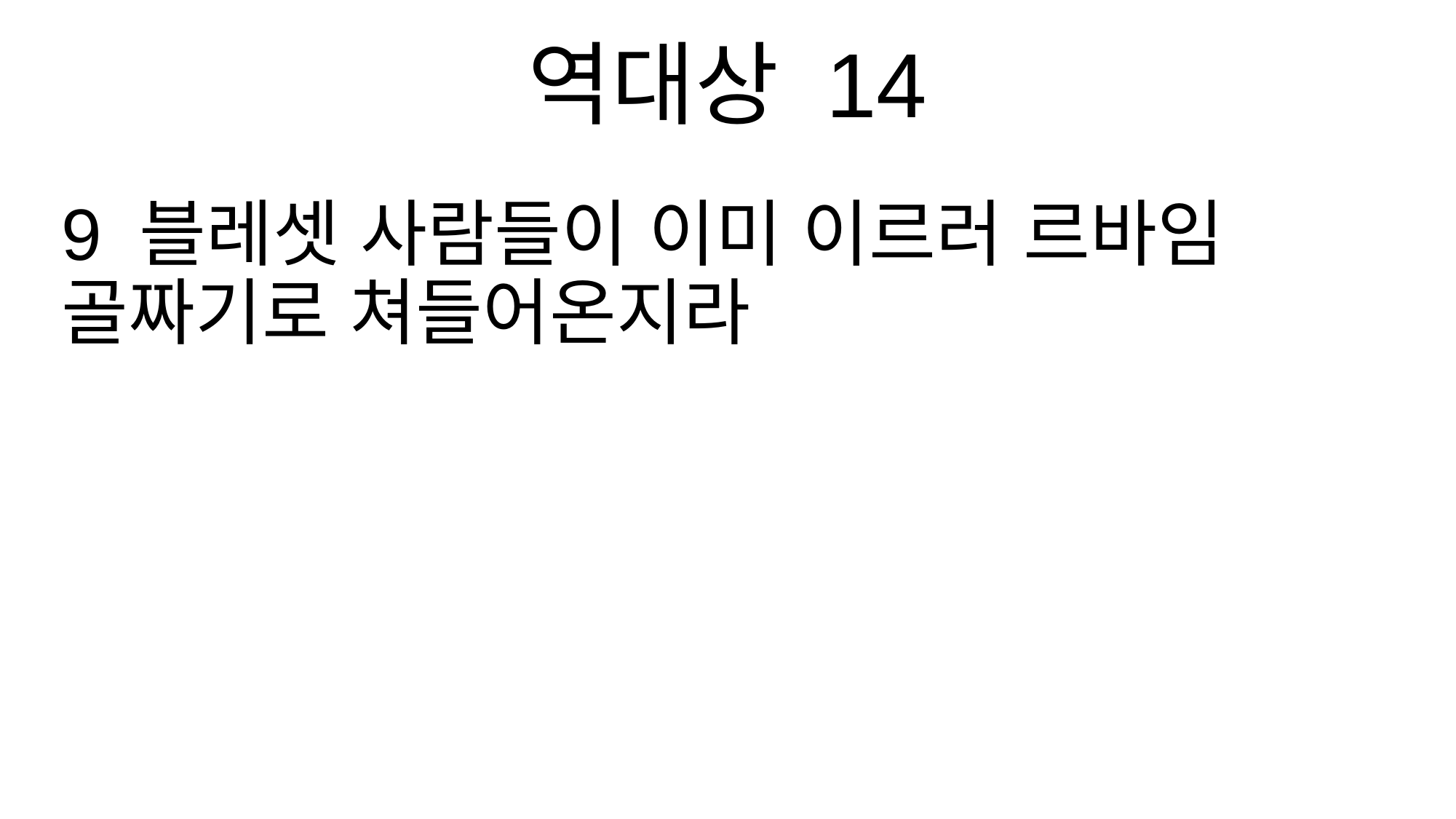

역대상 14
9 블레셋 사람들이 이미 이르러 르바임 골짜기로 쳐들어온지라